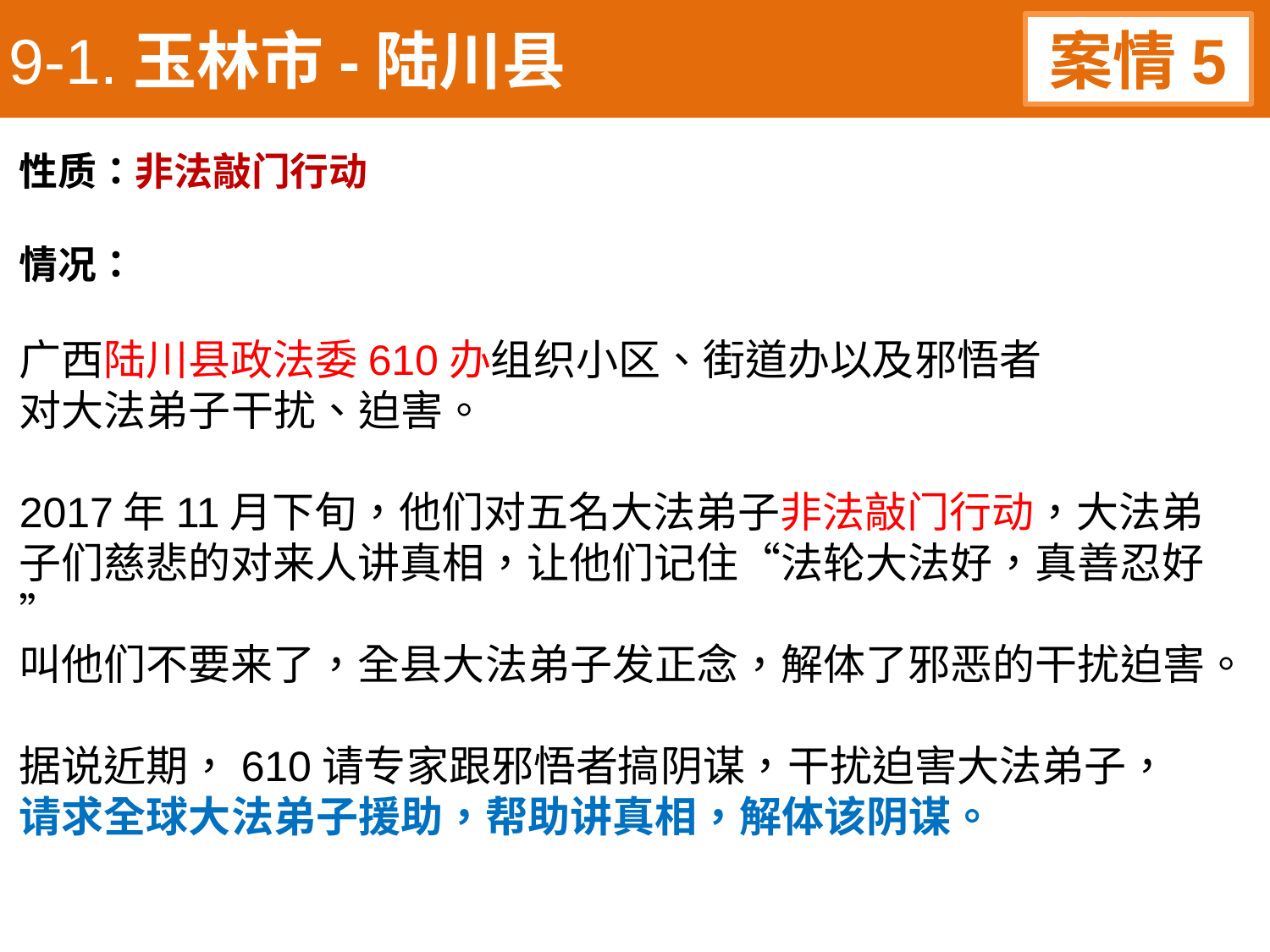

9-1.玉林市-陆川县
案情5

性质：非法敲门行动

情况：

广西陆川县政法委610办组织小区、街道办以及邪悟者
对大法弟子干扰、迫害。

2017年11月下旬，他们对五名大法弟子非法敲门行动，大法弟子们慈悲的对来人讲真相，让他们记住“法轮大法好，真善忍好”
叫他们不要来了，全县大法弟子发正念，解体了邪恶的干扰迫害。

据说近期，610请专家跟邪悟者搞阴谋，干扰迫害大法弟子，
请求全球大法弟子援助，帮助讲真相，解体该阴谋。